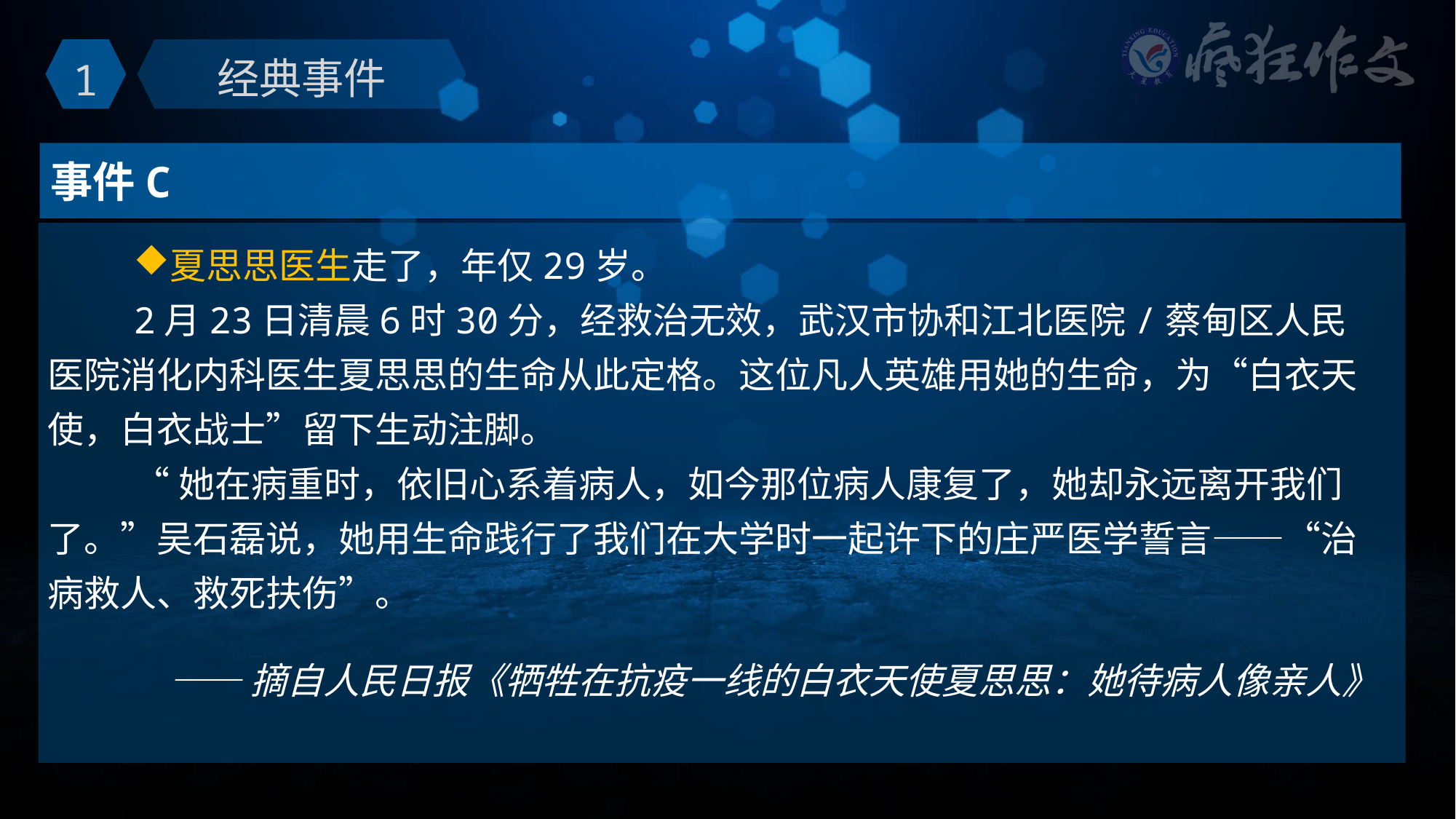

1

经典事件
事件C

夏思思医生走了，年仅29岁。
2月23日清晨6时30分，经救治无效，武汉市协和江北医院/蔡甸区人民医院消化内科医生夏思思的生命从此定格。这位凡人英雄用她的生命，为“白衣天使，白衣战士”留下生动注脚。
“她在病重时，依旧心系着病人，如今那位病人康复了，她却永远离开我们了。”吴石磊说，她用生命践行了我们在大学时一起许下的庄严医学誓言——“治病救人、救死扶伤”。

——摘自人民日报《牺牲在抗疫一线的白衣天使夏思思：她待病人像亲人》